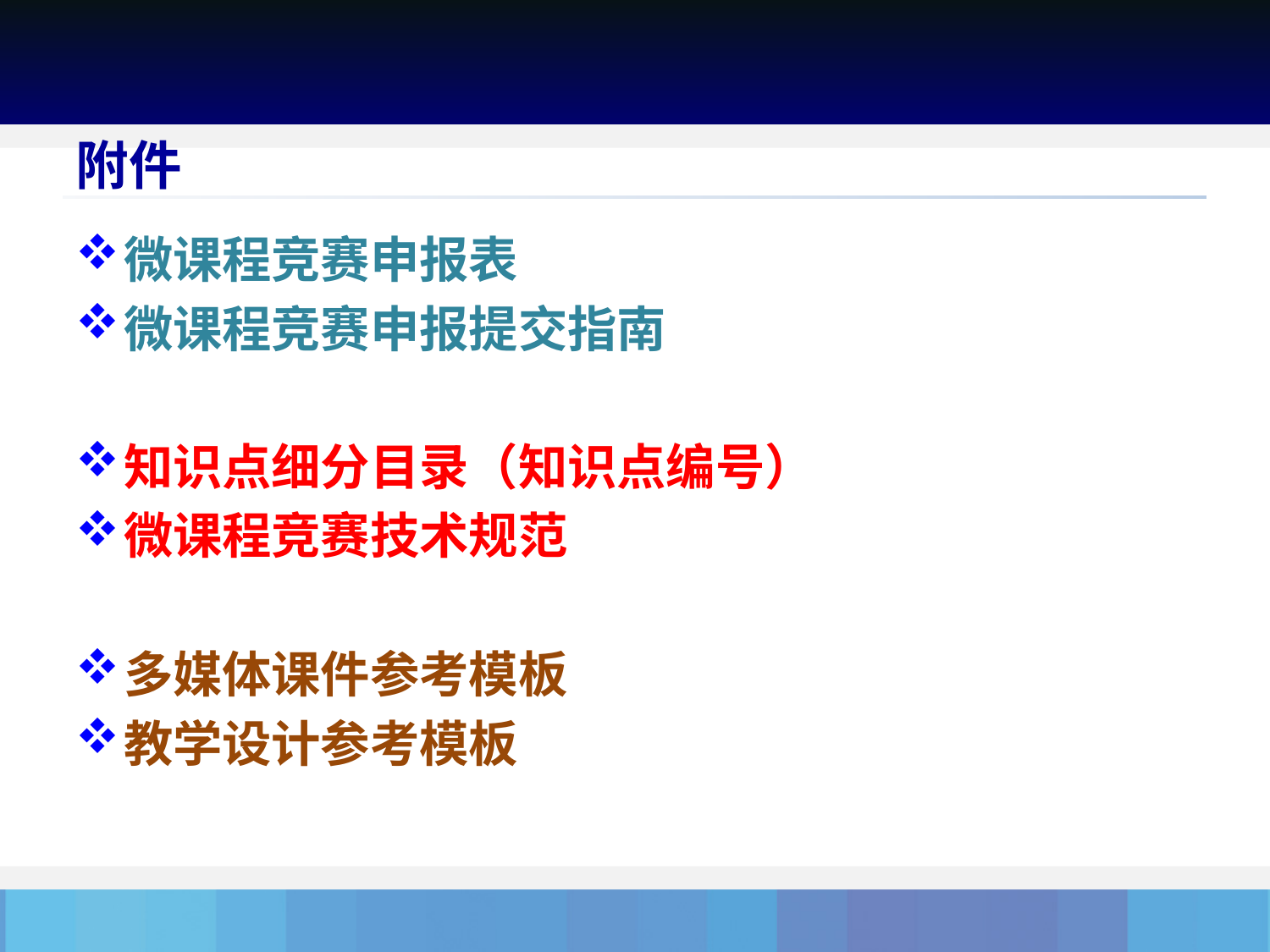

# 附件
微课程竞赛申报表
微课程竞赛申报提交指南

知识点细分目录（知识点编号）
微课程竞赛技术规范

多媒体课件参考模板
教学设计参考模板